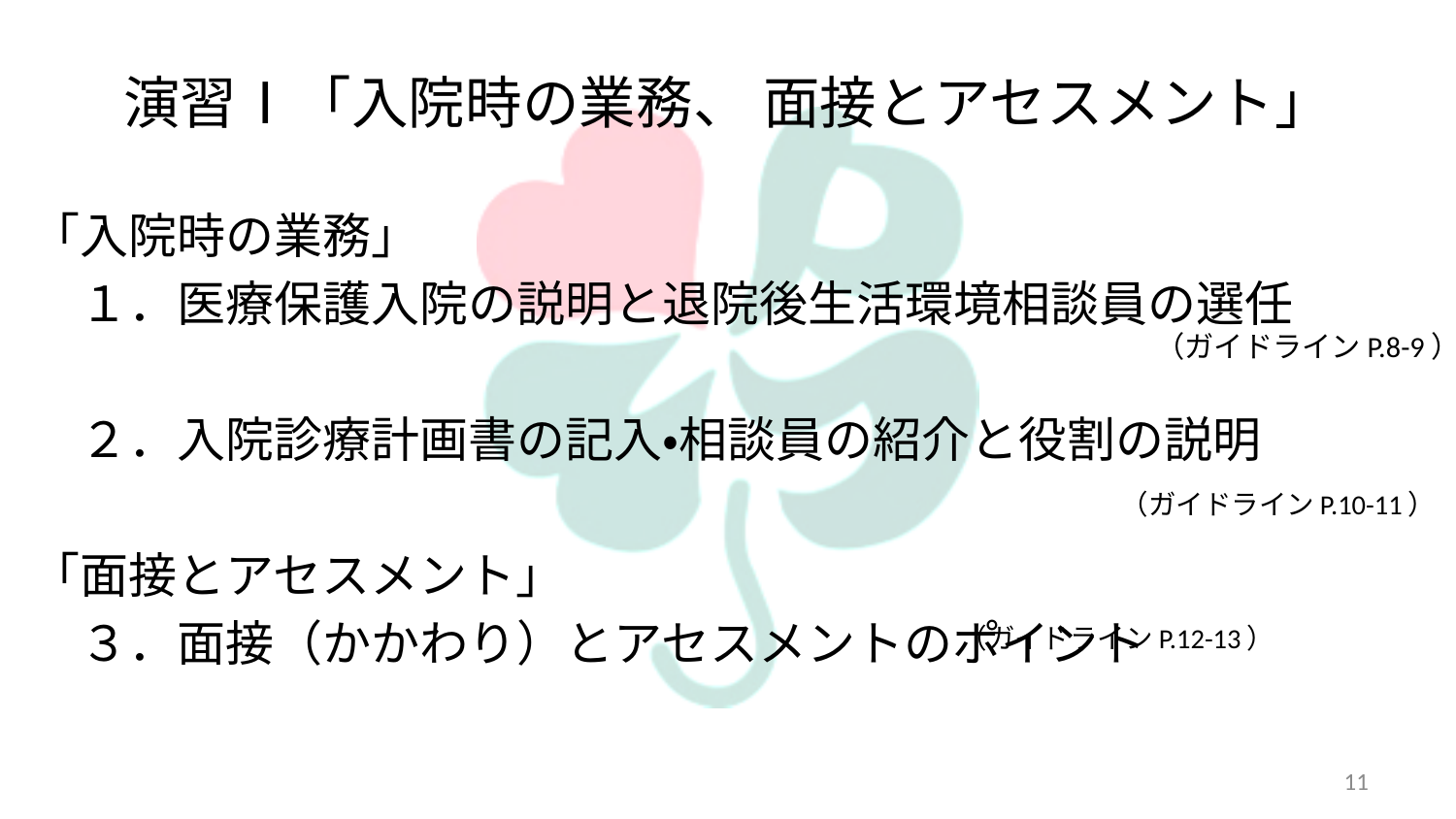

# 演習Ⅰ「入院時の業務、 面接とアセスメント」
「入院時の業務」
　１．医療保護入院の説明と退院後生活環境相談員の選任

　２．入院診療計画書の記入・相談員の紹介と役割の説明

「面接とアセスメント」
　３．面接（かかわり）とアセスメントのポイント
（ガイドラインP.8-9）
（ガイドラインP.10-11）
（ガイドラインP.12-13）
11